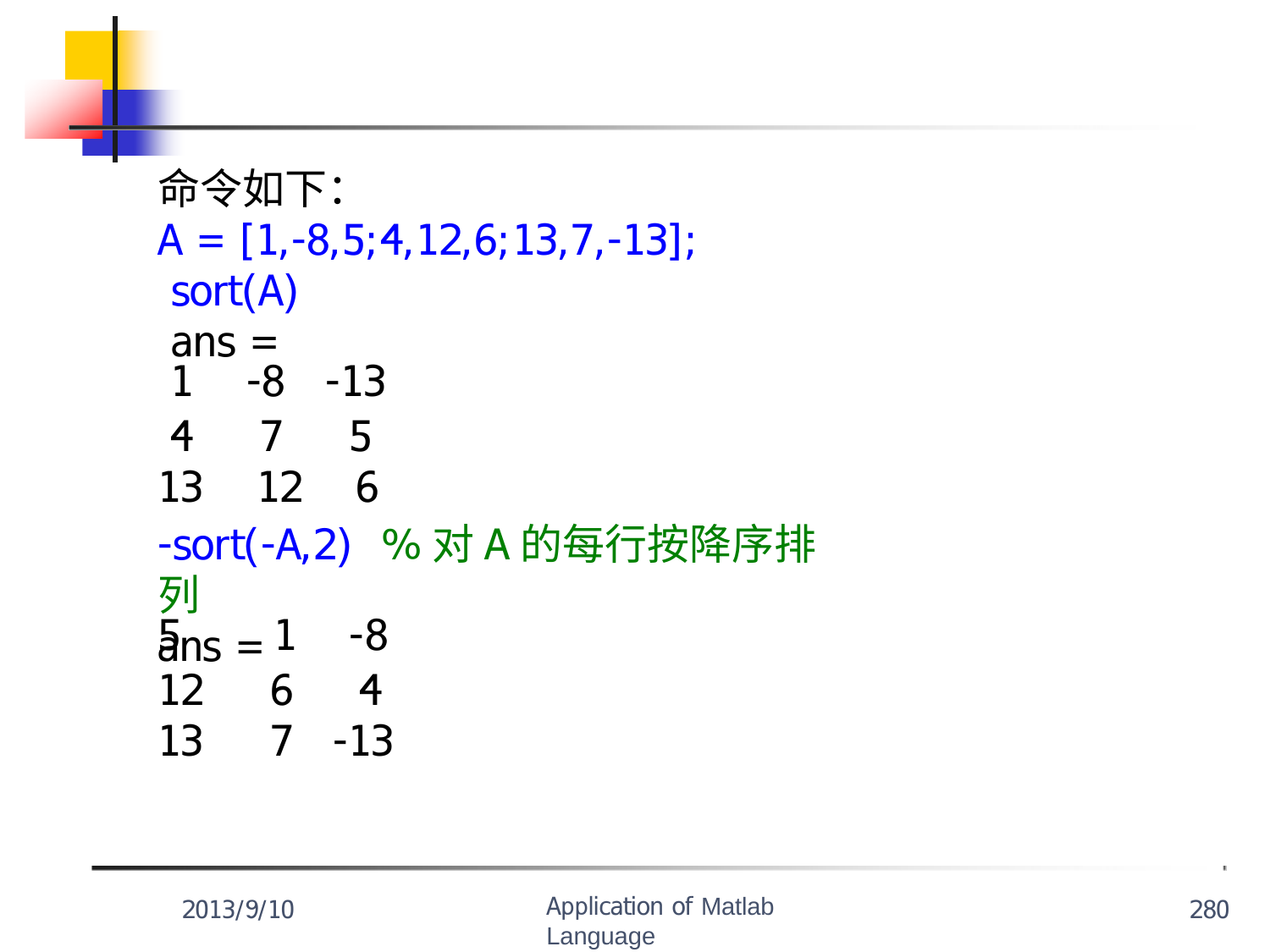

命令如下：
A = [1,-8,5;4,12,6;13,7,-13];
sort(A)
ans =
| 1 | -8 | -13 |
| --- | --- | --- |
| 4 | 7 | 5 |
| 13 | 12 | 6 |
-sort(-A,2)	%对A的每行按降序排列
ans =
| 5 | 1 | -8 |
| --- | --- | --- |
| 12 | 6 | 4 |
| 13 | 7 | -13 |
Application of Matlab Language
2013/9/10
280